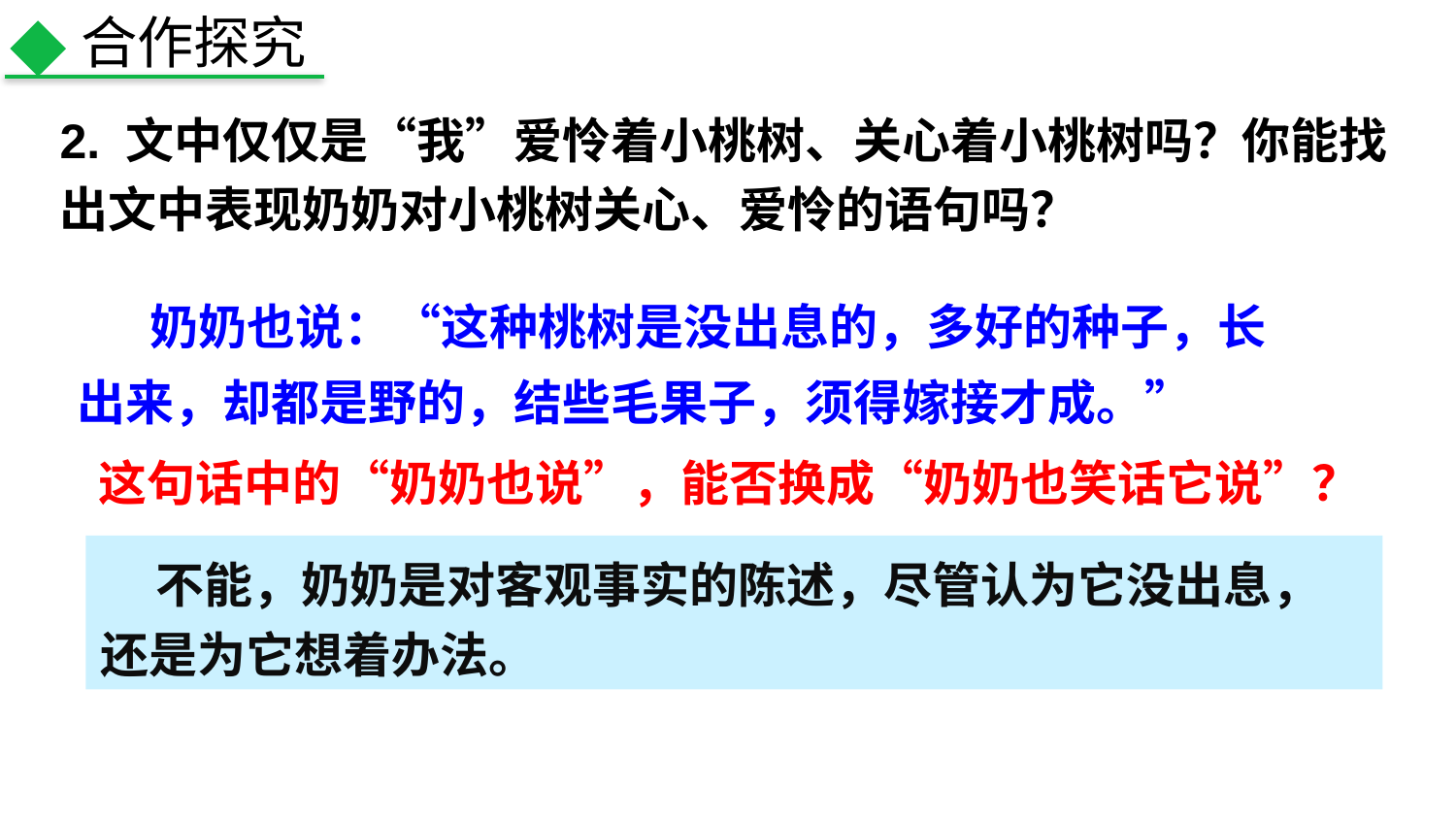

合作探究

2. 文中仅仅是“我”爱怜着小桃树、关心着小桃树吗？你能找出文中表现奶奶对小桃树关心、爱怜的语句吗？
奶奶也说：“这种桃树是没出息的，多好的种子，长出来，却都是野的，结些毛果子，须得嫁接才成。”
这句话中的“奶奶也说”，能否换成“奶奶也笑话它说”？
    不能，奶奶是对客观事实的陈述，尽管认为它没出息，还是为它想着办法。